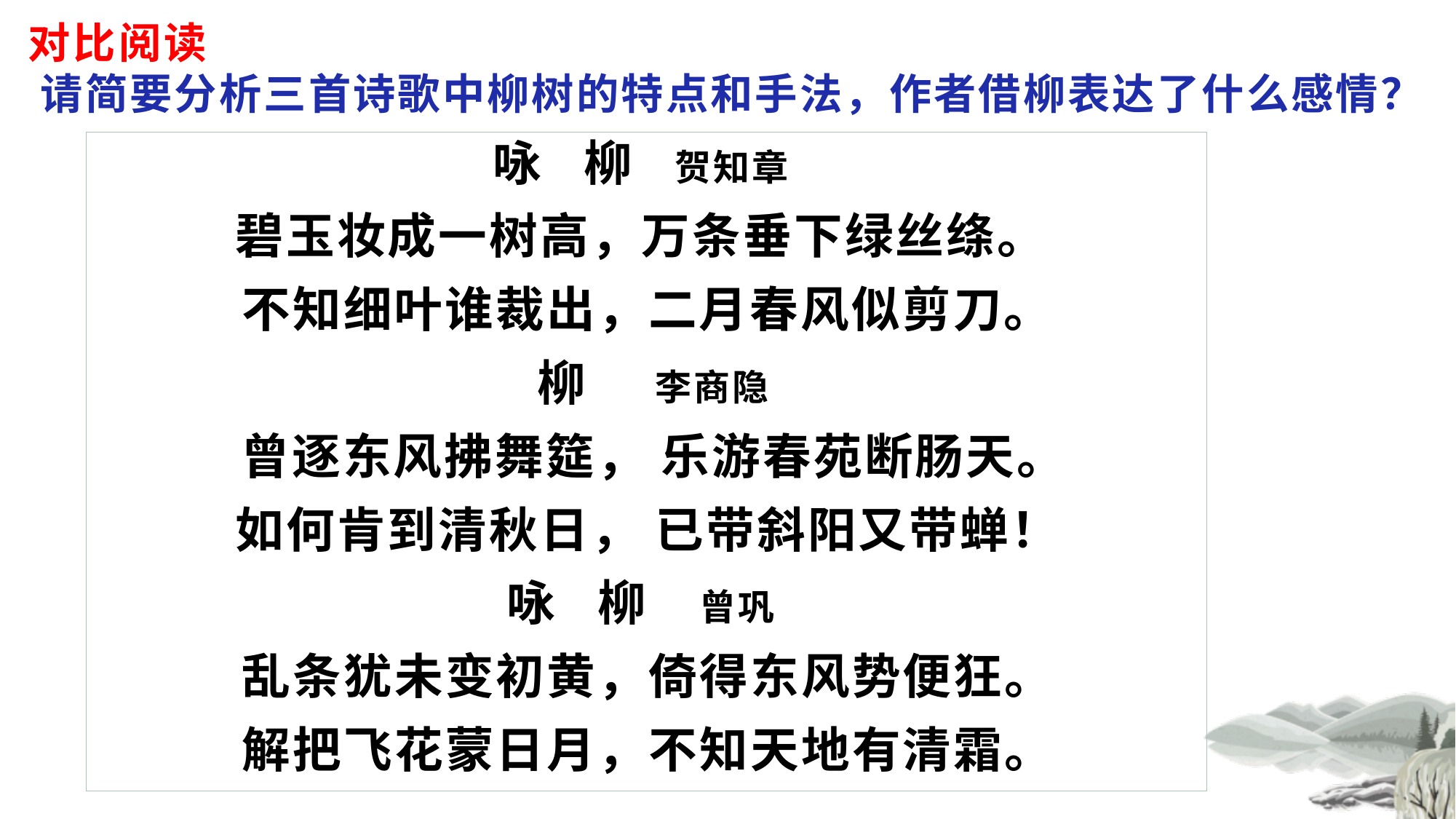

# 对比阅读 请简要分析三首诗歌中柳树的特点和手法，作者借柳表达了什么感情？
咏   柳   贺知章
碧玉妆成一树高，万条垂下绿丝绦。
不知细叶谁裁出，二月春风似剪刀。
 柳     李商隐
 曾逐东风拂舞筵， 乐游春苑断肠天。
如何肯到清秋日， 已带斜阳又带蝉！
咏   柳    曾巩
乱条犹未变初黄，倚得东风势便狂。
解把飞花蒙日月，不知天地有清霜。